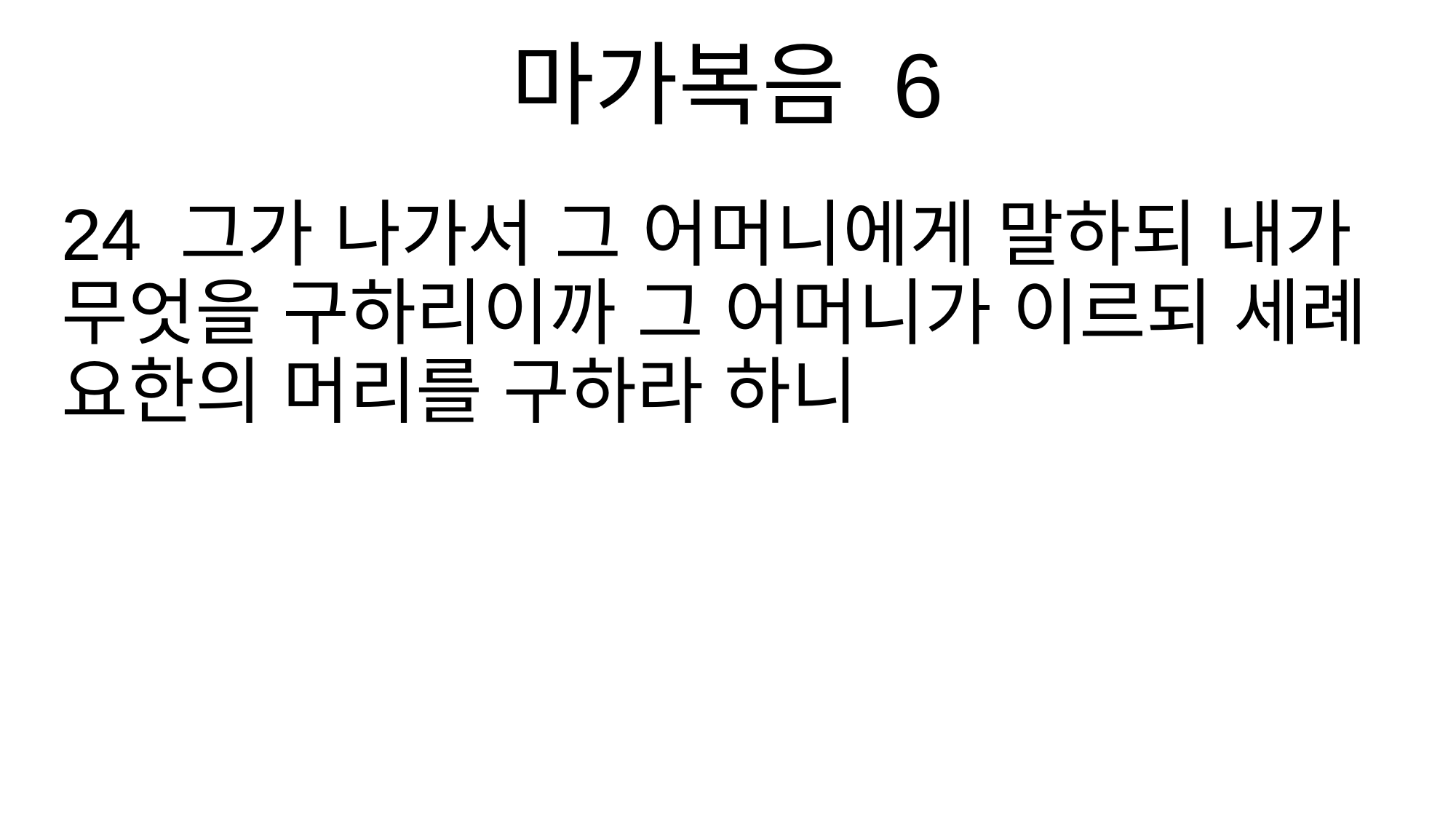

마가복음 6
24 그가 나가서 그 어머니에게 말하되 내가 무엇을 구하리이까 그 어머니가 이르되 세례 요한의 머리를 구하라 하니